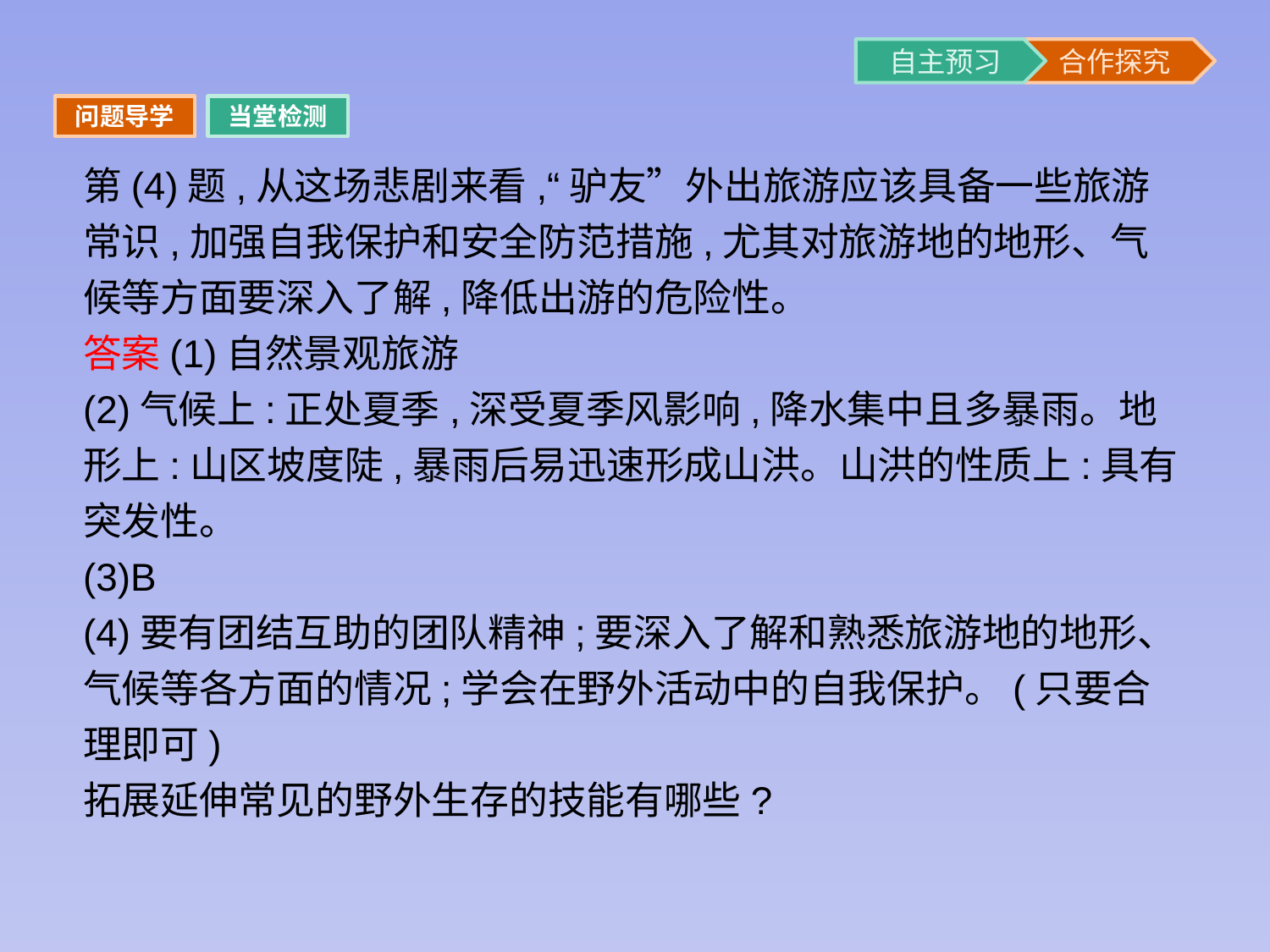

问题导学
当堂检测
第(4)题,从这场悲剧来看,“驴友”外出旅游应该具备一些旅游常识,加强自我保护和安全防范措施,尤其对旅游地的地形、气候等方面要深入了解,降低出游的危险性。
答案(1)自然景观旅游
(2)气候上:正处夏季,深受夏季风影响,降水集中且多暴雨。地形上:山区坡度陡,暴雨后易迅速形成山洪。山洪的性质上:具有突发性。
(3)B
(4)要有团结互助的团队精神;要深入了解和熟悉旅游地的地形、气候等各方面的情况;学会在野外活动中的自我保护。(只要合理即可)
拓展延伸常见的野外生存的技能有哪些?